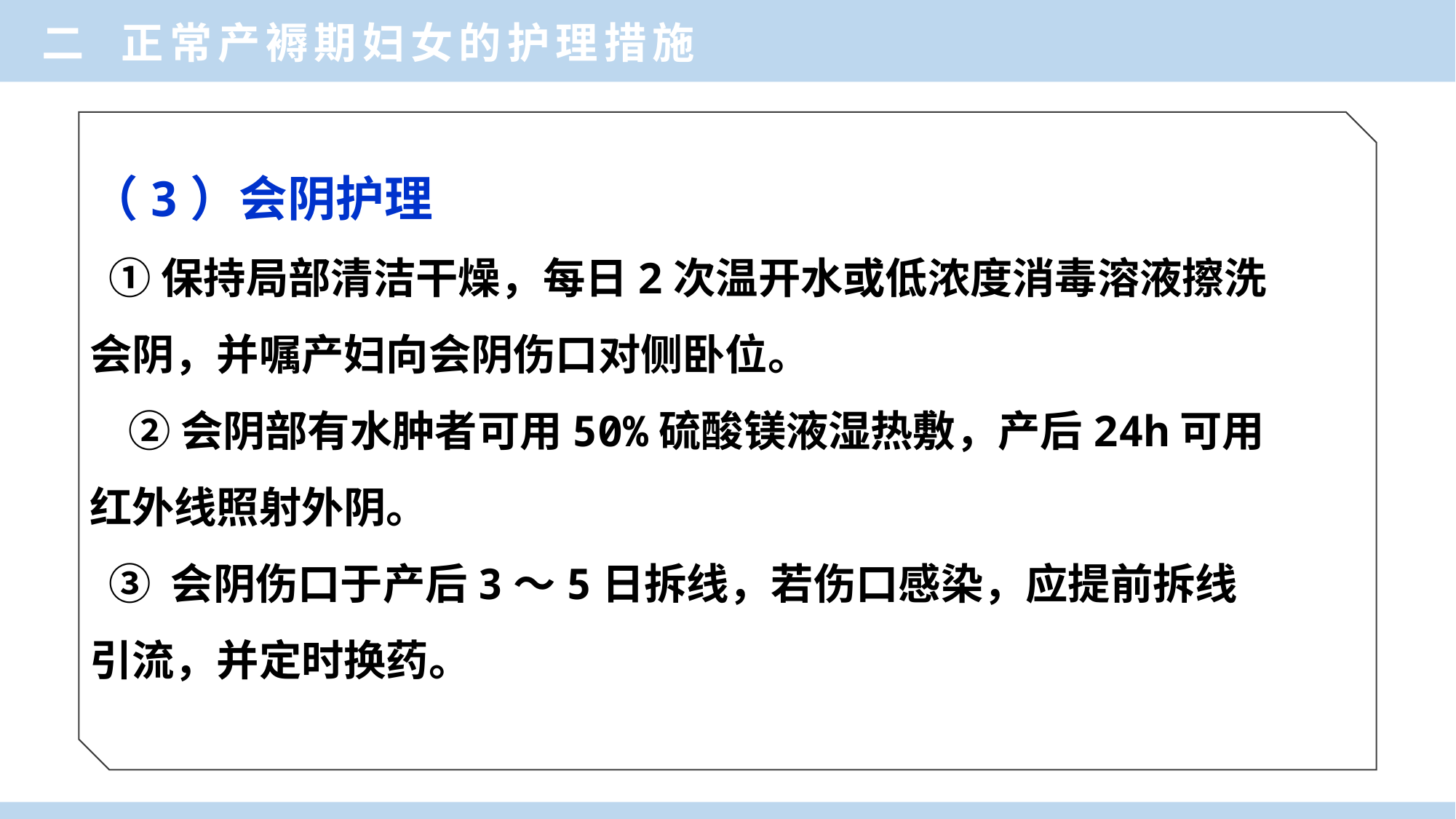

二  正常产褥期妇女的护理措施

（3）会阴护理
  ①保持局部清洁干燥，每日2次温开水或低浓度消毒溶液擦洗会阴，并嘱产妇向会阴伤口对侧卧位。
    ②会阴部有水肿者可用50%硫酸镁液湿热敷，产后24h可用红外线照射外阴。
  ③ 会阴伤口于产后3～5日拆线，若伤口感染，应提前拆线引流，并定时换药。